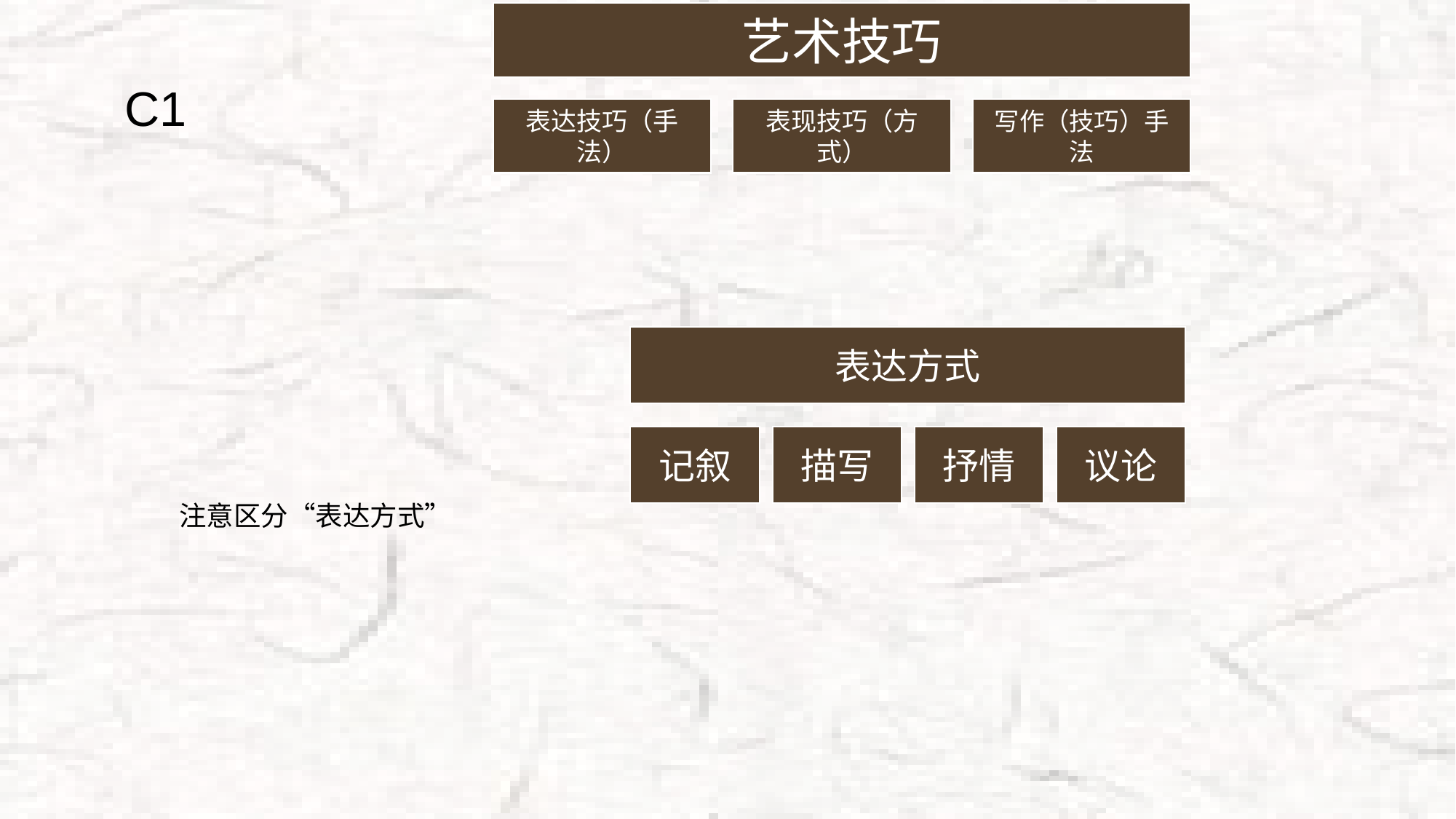

艺术技巧
表达技巧（手法）
表现技巧（方式）
写作（技巧）手法
C1
表达方式
记叙
描写
抒情
议论
注意区分“表达方式”